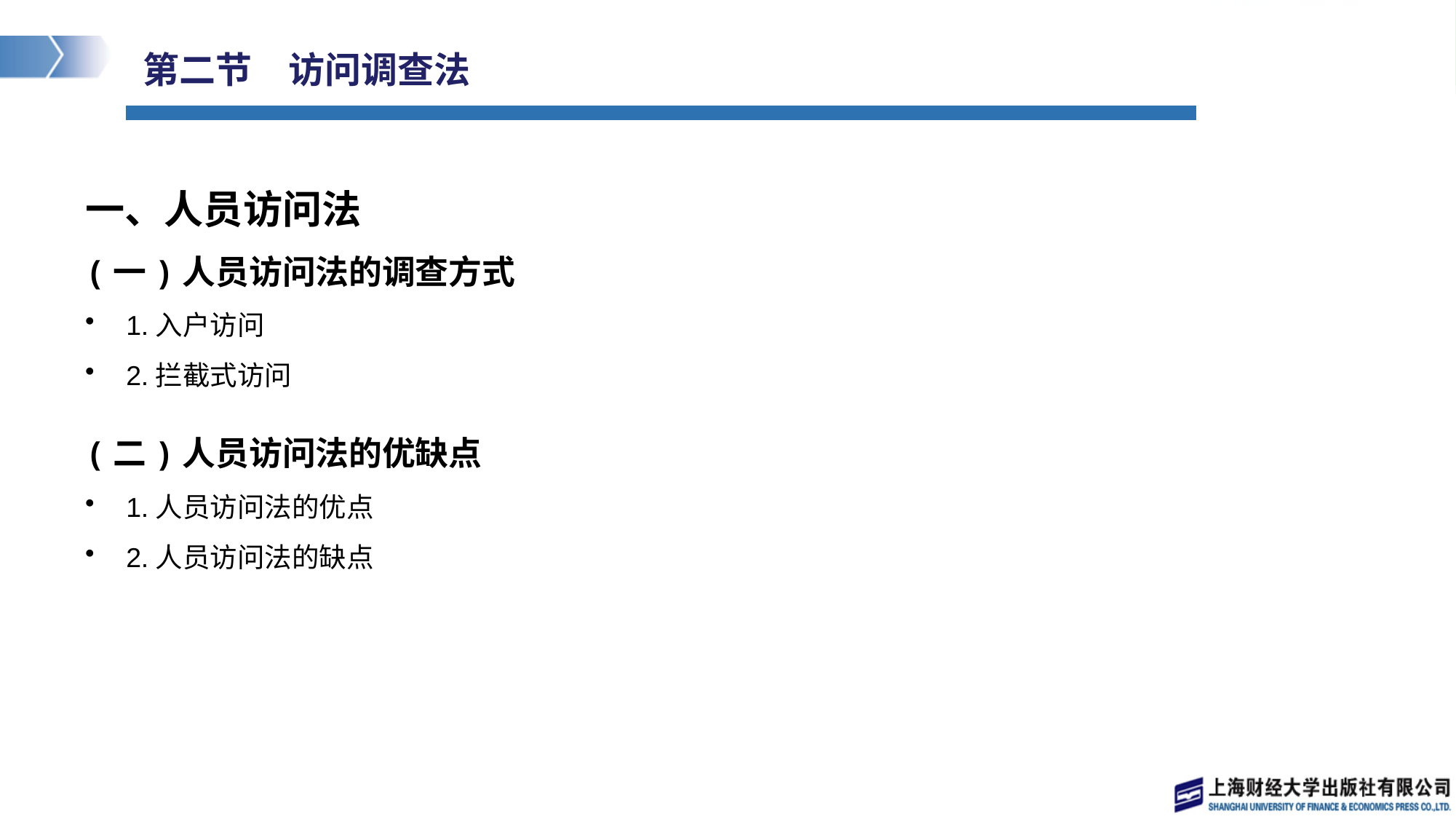

# 第二节　访问调查法
一、人员访问法
(一)人员访问法的调查方式
1.入户访问
2.拦截式访问
(二)人员访问法的优缺点
1.人员访问法的优点
2.人员访问法的缺点